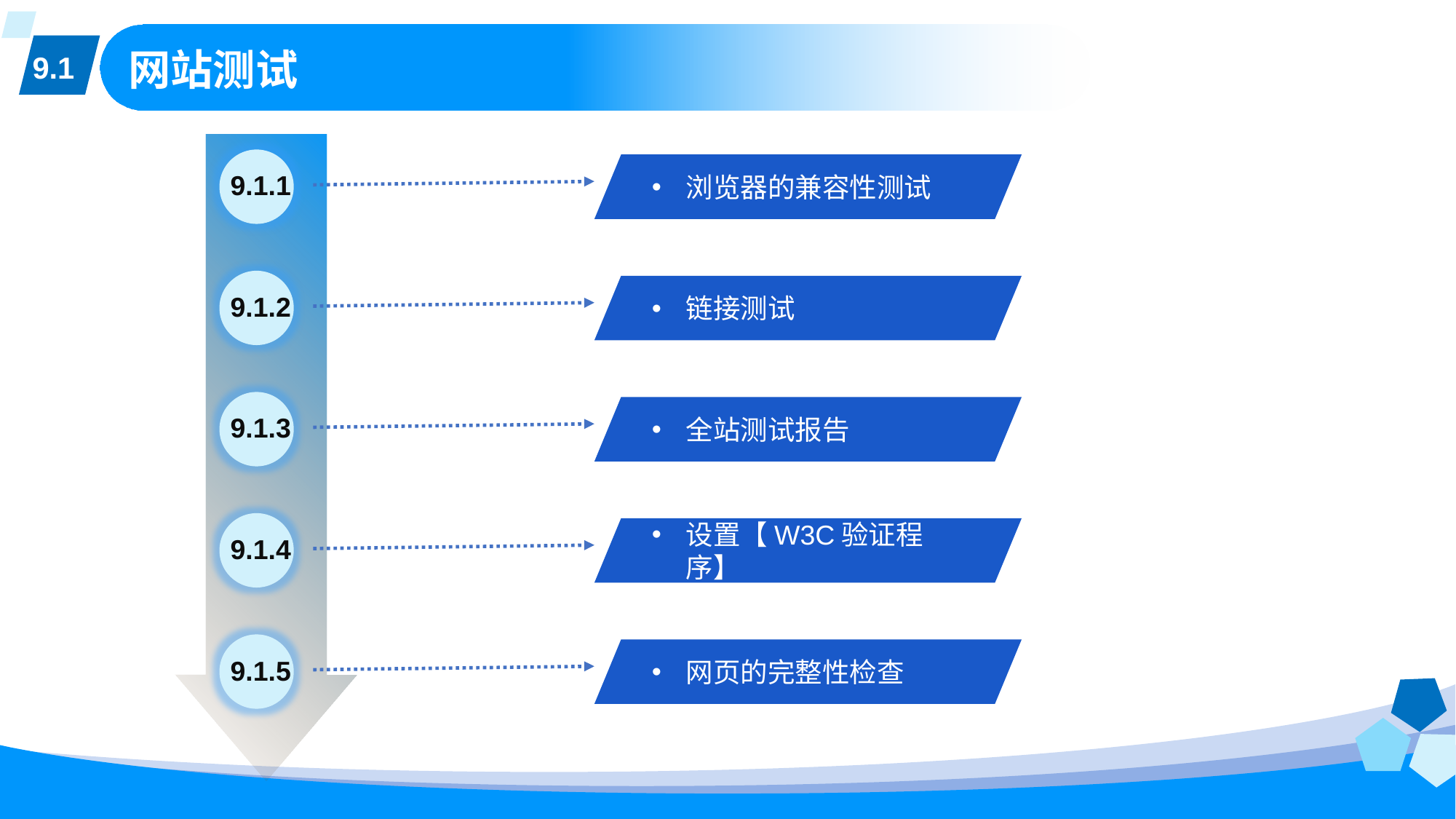

9.1
# 网站测试

9.1.1
浏览器的兼容性测试

9.1.2
链接测试

9.1.3
全站测试报告

9.1.4
设置【W3C验证程序】

9.1.5
网页的完整性检查